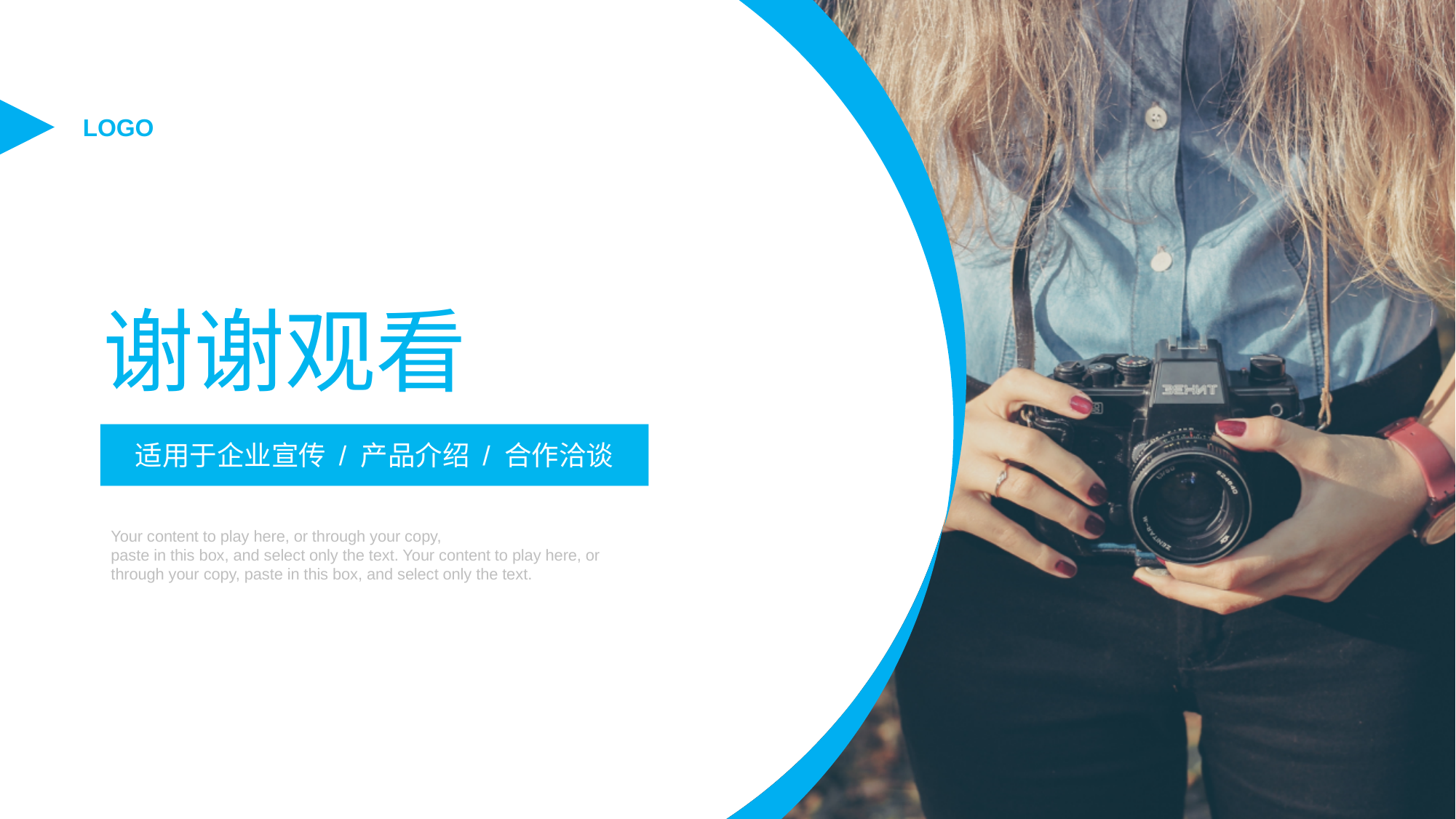

LOGO
谢谢观看
适用于企业宣传 / 产品介绍 / 合作洽谈
Your content to play here, or through your copy,
paste in this box, and select only the text. Your content to play here, or through your copy, paste in this box, and select only the text.
PPT模板下载：www.1ppt.com/moban/     行业PPT模板：www.1ppt.com/hangye/
节日PPT模板：www.1ppt.com/jieri/           PPT素材下载：www.1ppt.com/sucai/
PPT背景图片：www.1ppt.com/beijing/      PPT图表下载：www.1ppt.com/tubiao/
优秀PPT下载：www.1ppt.com/xiazai/        PPT教程： www.1ppt.com/powerpoint/
Word教程： www.1ppt.com/word/              Excel教程：www.1ppt.com/excel/
资料下载：www.1ppt.com/ziliao/                PPT课件下载：www.1ppt.com/kejian/
范文下载：www.1ppt.com/fanwen/             试卷下载：www.1ppt.com/shiti/
教案下载：www.1ppt.com/jiaoan/        PPT论坛：www.1ppt.cn